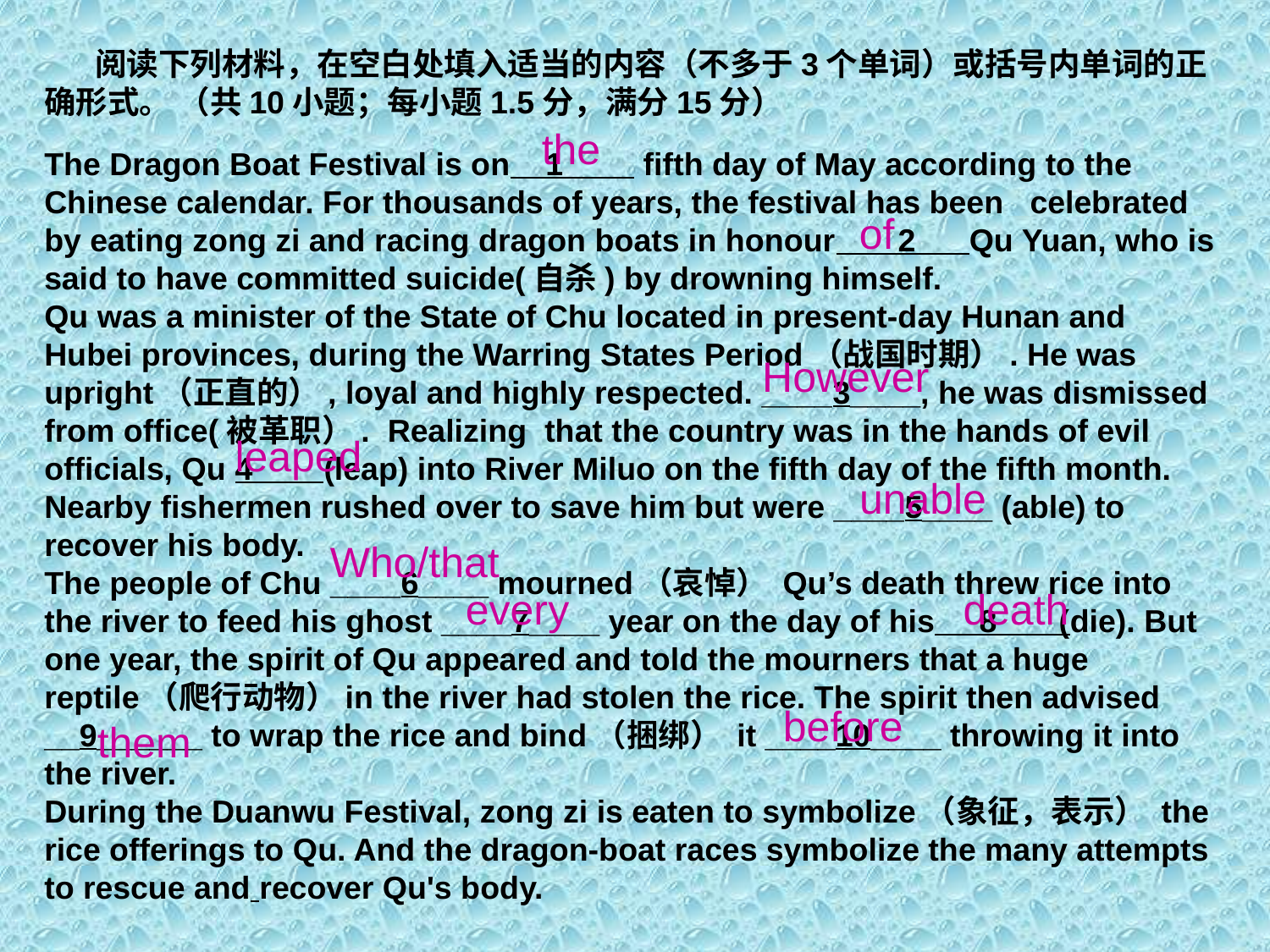

阅读下列材料，在空白处填入适当的内容（不多于3个单词）或括号内单词的正确形式。 （共10小题；每小题1.5分，满分15分）

the
The Dragon Boat Festival is on    1         fifth day of May according to the Chinese calendar. For thousands of years, the festival has been   celebrated  by eating zong zi and racing dragon boats in honour       2      Qu Yuan, who is said to have committed suicide(自杀) by drowning himself.
Qu was a minister of the State of Chu located in present-day Hunan and Hubei provinces, during the Warring States Period（战国时期）. He was upright（正直的）, loyal and highly respected. ____3____, he was dismissed from office(被革职）.  Realizing  that the country was in the hands of evil officials, Qu 4        (leap) into River Miluo on the fifth day of the fifth month. Nearby fishermen rushed over to save him but were ____5____ (able) to recover his body.
The people of Chu ____6____ mourned（哀悼） Qu’s death threw rice into the river to feed his ghost ____7____ year on the day of his     8       (die). But one year, the spirit of Qu appeared and told the mourners that a huge reptile（爬行动物）in the river had stolen the rice. The spirit then advised __9______ to wrap the rice and bind（捆绑） it ____10____ throwing it into the river.
During the Duanwu Festival, zong zi is eaten to symbolize（象征，表示） the rice offerings to Qu. And the dragon-boat races symbolize the many attempts to rescue and recover Qu's body.
of
However
leaped
unable
Who/that
every
death
before
them